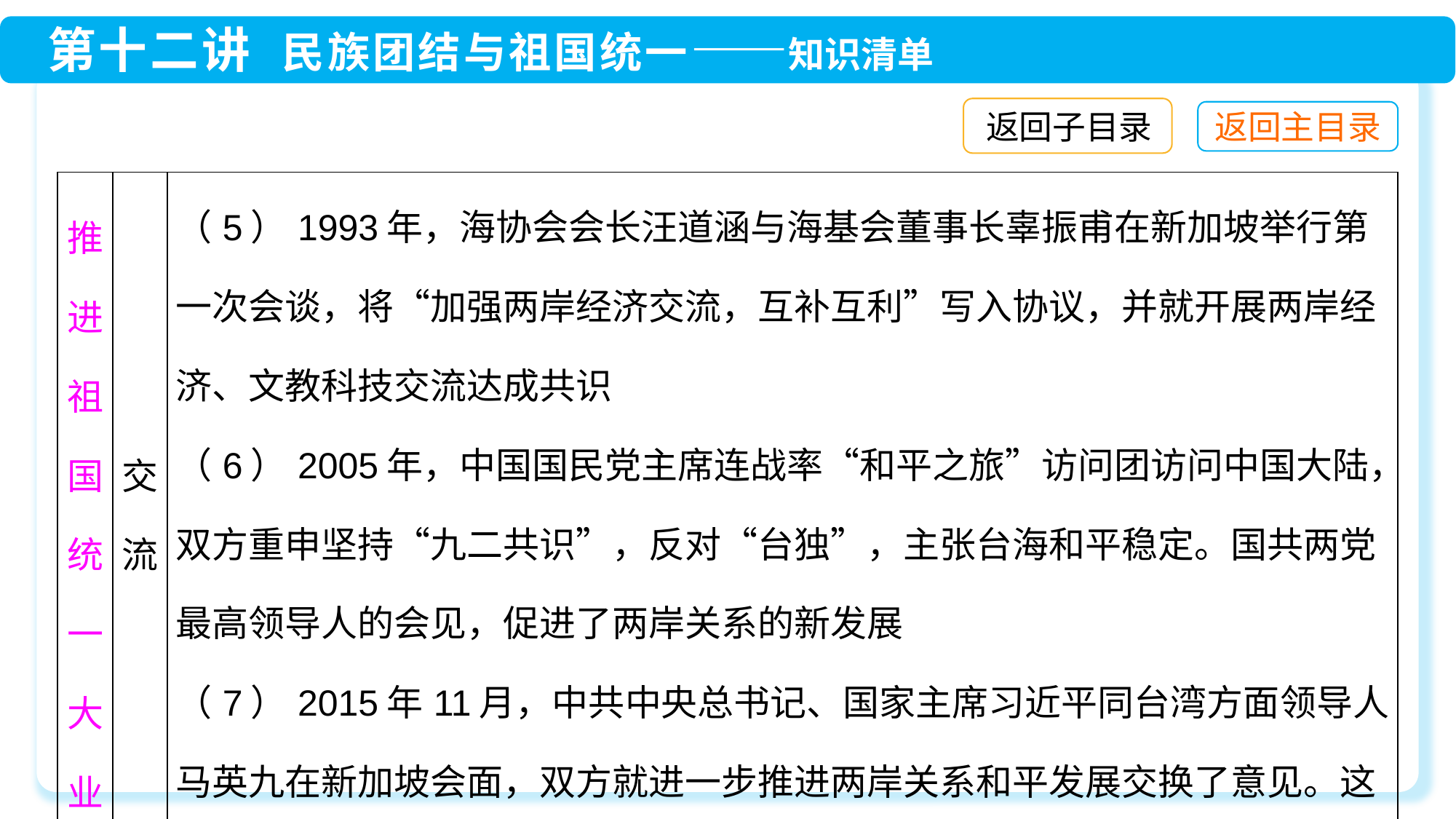

返回子目录
| 推进祖国统一大业 | 交流 | （5）1993年，海协会会长汪道涵与海基会董事长辜振甫在新加坡举行第一次会谈，将“加强两岸经济交流，互补互利”写入协议，并就开展两岸经济、文教科技交流达成共识 （6）2005年，中国国民党主席连战率“和平之旅”访问团访问中国大陆，双方重申坚持“九二共识”，反对“台独”，主张台海和平稳定。国共两党最高领导人的会见，促进了两岸关系的新发展 （7）2015年11月，中共中央总书记、国家主席习近平同台湾方面领导人马英九在新加坡会面，双方就进一步推进两岸关系和平发展交换了意见。这次会面是1949年以来两岸领导人的首次会面，翻开了两岸关系历史性的一页 |
| --- | --- | --- |